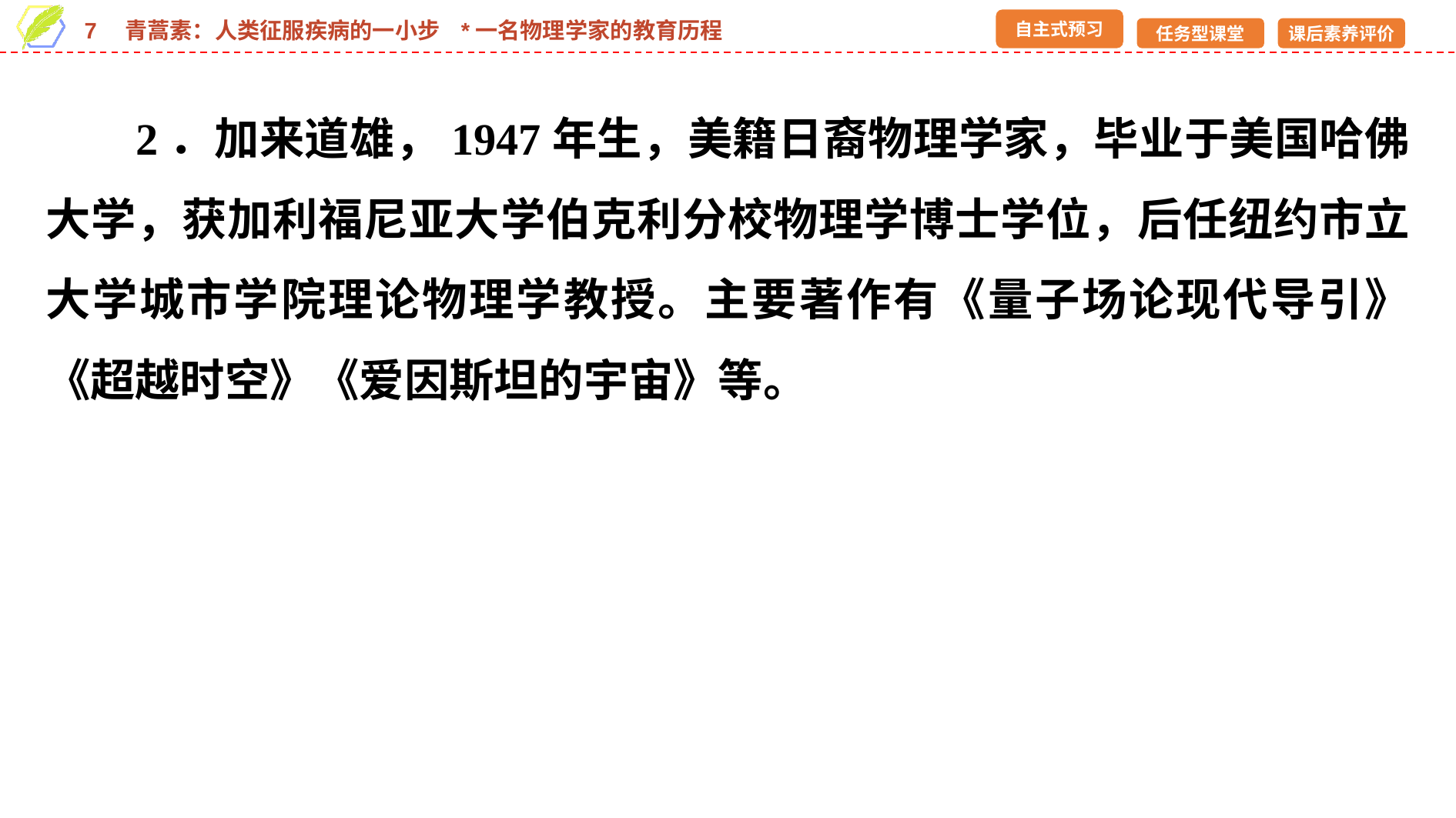

2．加来道雄，1947年生，美籍日裔物理学家，毕业于美国哈佛大学，获加利福尼亚大学伯克利分校物理学博士学位，后任纽约市立大学城市学院理论物理学教授。主要著作有《量子场论现代导引》《超越时空》《爱因斯坦的宇宙》等。